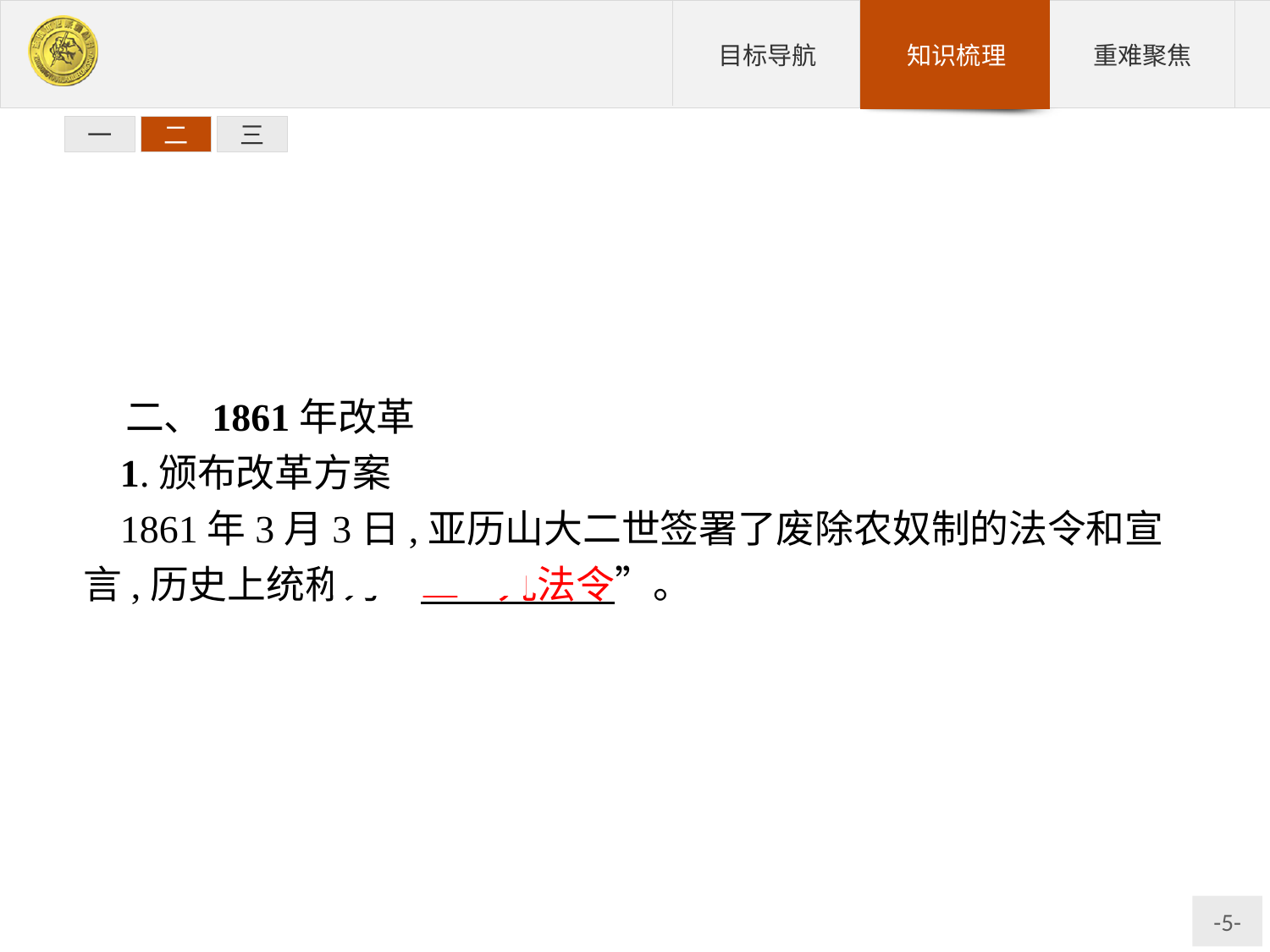

一
二
三
二、1861年改革
1.颁布改革方案
1861年3月3日,亚历山大二世签署了废除农奴制的法令和宣言,历史上统称为“二一九法令”。